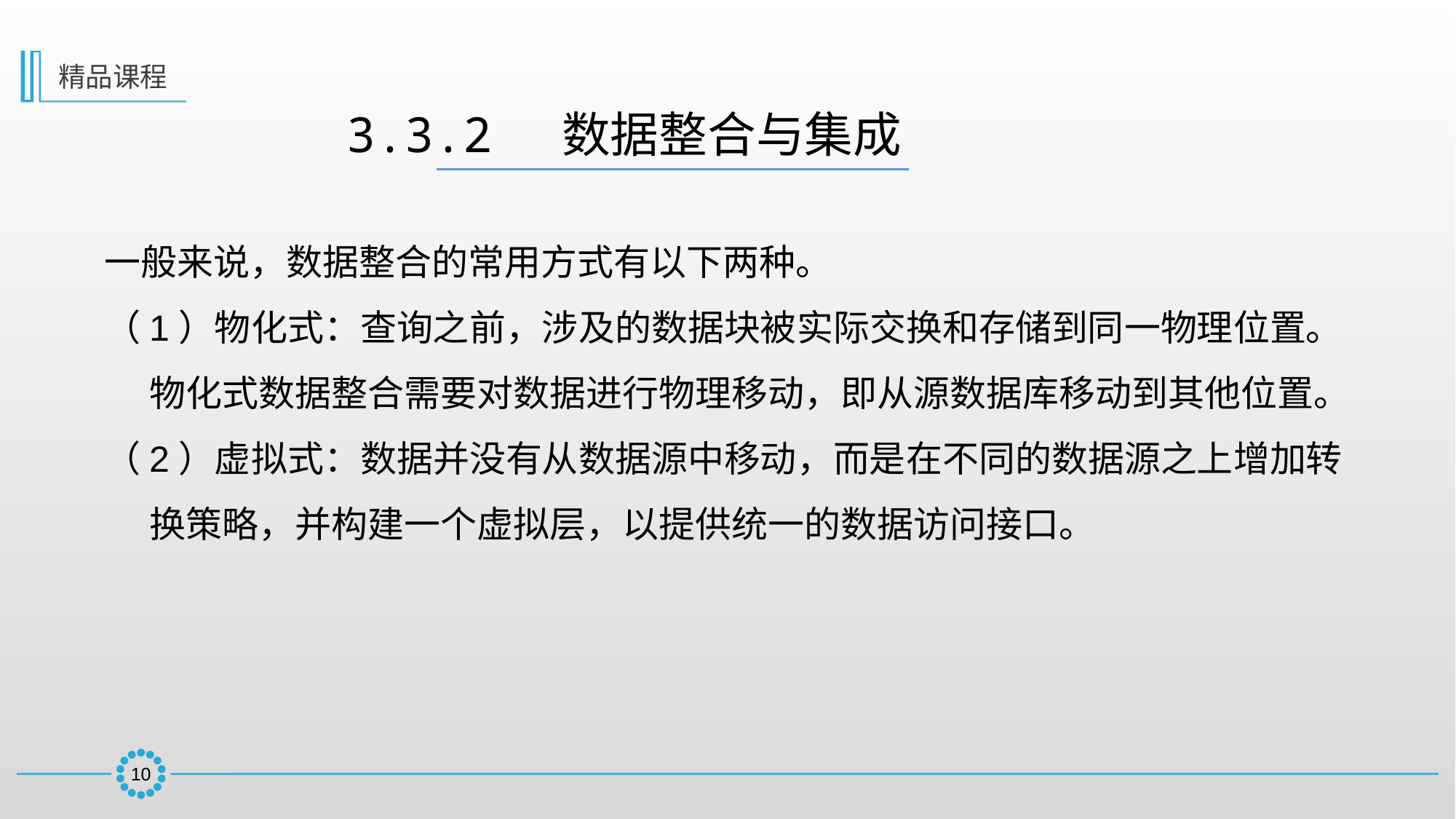

精品课程
3.3.2  数据整合与集成

一般来说，数据整合的常用方式有以下两种。
（1）物化式：查询之前，涉及的数据块被实际交换和存储到同一物理位置。物化式数据整合需要对数据进行物理移动，即从源数据库移动到其他位置。
（2）虚拟式：数据并没有从数据源中移动，而是在不同的数据源之上增加转换策略，并构建一个虚拟层，以提供统一的数据访问接口。

10